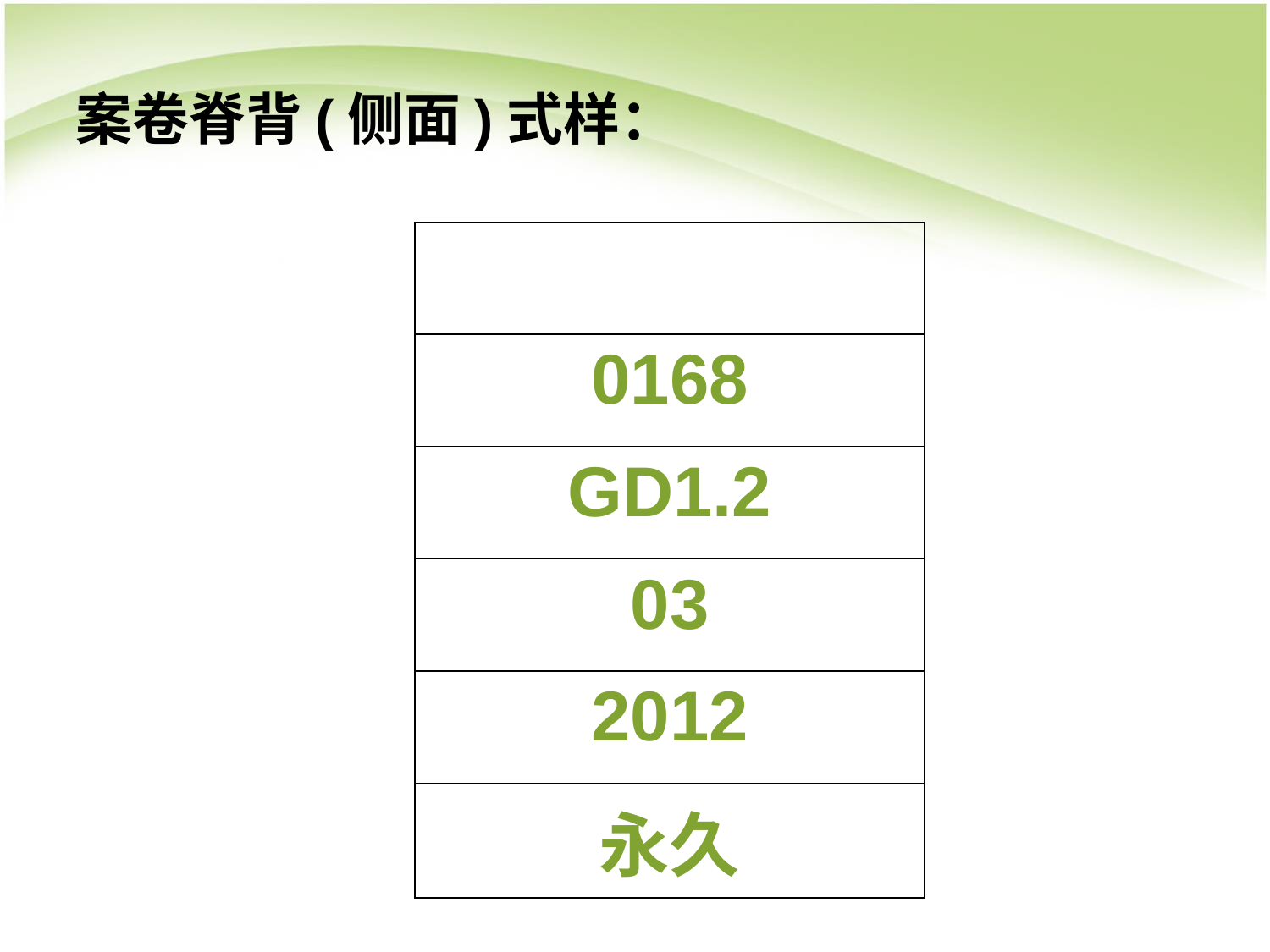

# 案卷脊背(侧面)式样：
|  |
| --- |
| 0168 |
| GD1.2 |
| 03 |
| 2012 |
| 永久 |